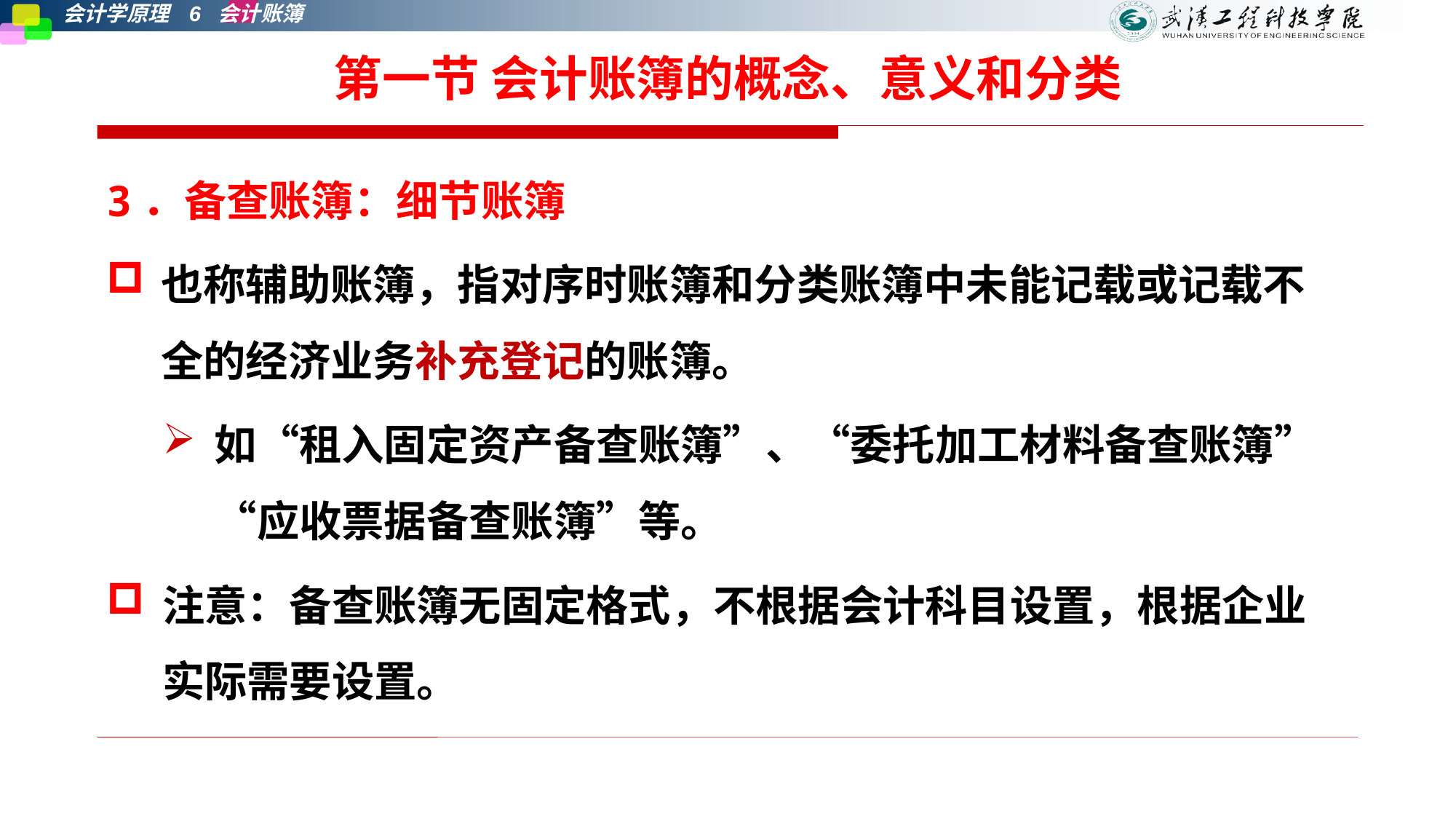

# 第一节 会计账簿的概念、意义和分类
3．备查账簿：细节账簿
也称辅助账簿，指对序时账簿和分类账簿中未能记载或记载不全的经济业务补充登记的账簿。
如“租入固定资产备查账簿”、“委托加工材料备查账簿”“应收票据备查账簿”等。
注意：备查账簿无固定格式，不根据会计科目设置，根据企业实际需要设置。